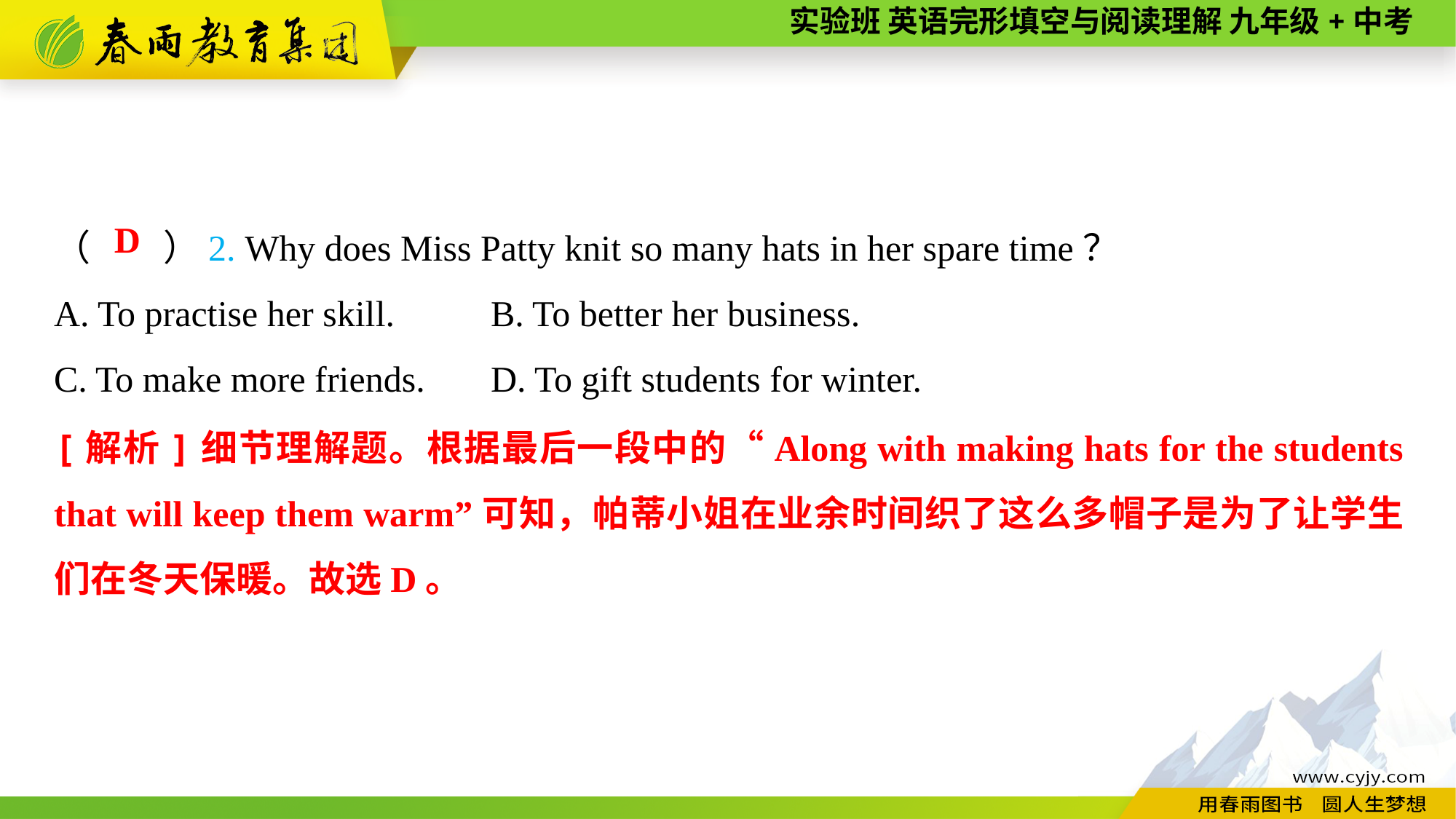

（　　）2. Why does Miss Patty knit so many hats in her spare time？
A. To practise her skill.	B. To better her business.
C. To make more friends.	D. To gift students for winter.
D
[解析]细节理解题。根据最后一段中的“Along with making hats for the students that will keep them warm”可知，帕蒂小姐在业余时间织了这么多帽子是为了让学生们在冬天保暖。故选D。